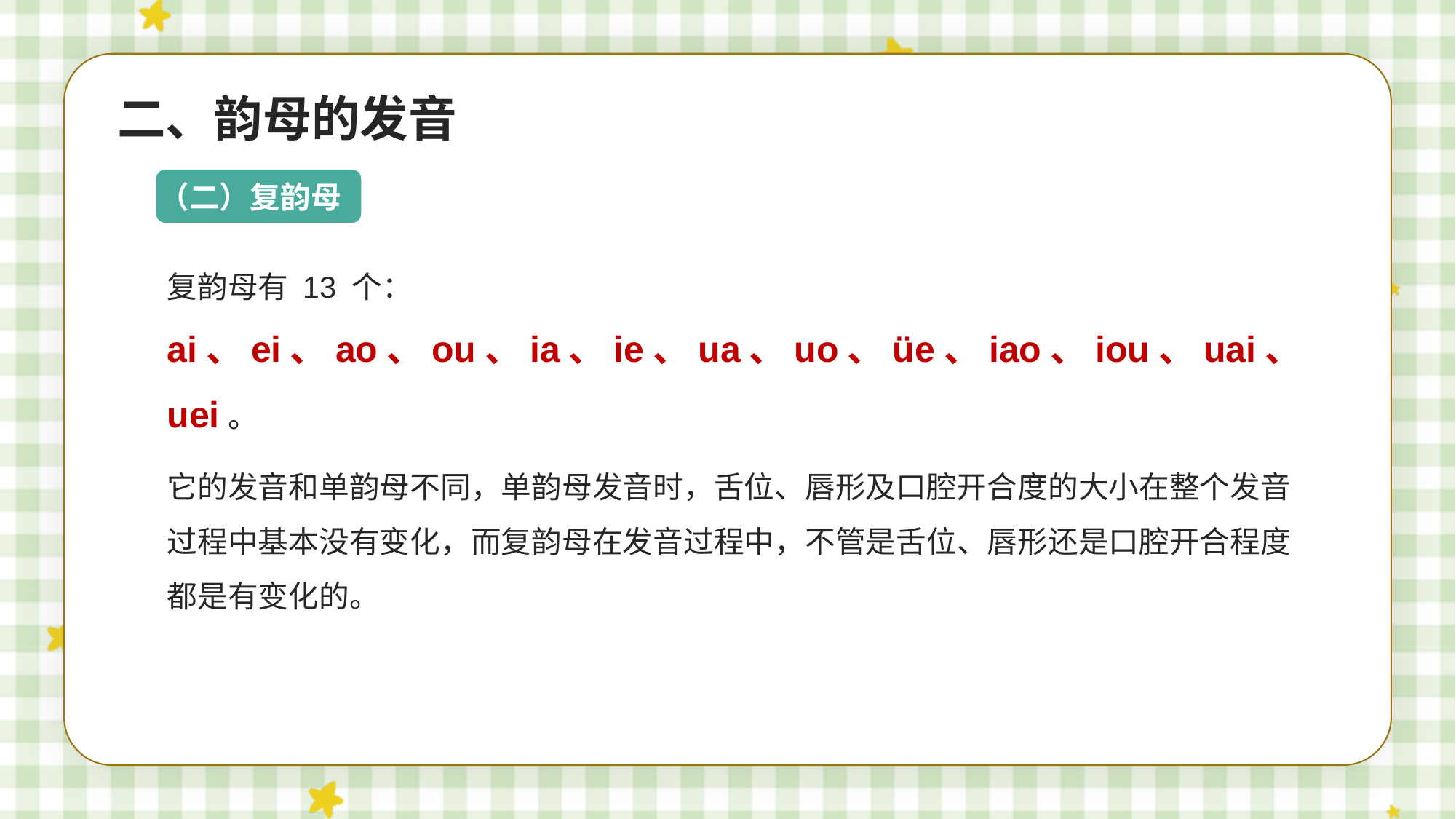

二、韵母的发音
（二）复韵母
复韵母有 13 个：ai、ei、ao、ou、ia、ie、ua、uo、üe、iao、iou、uai、uei。
它的发音和单韵母不同，单韵母发音时，舌位、唇形及口腔开合度的大小在整个发音过程中基本没有变化，而复韵母在发音过程中，不管是舌位、唇形还是口腔开合程度都是有变化的。